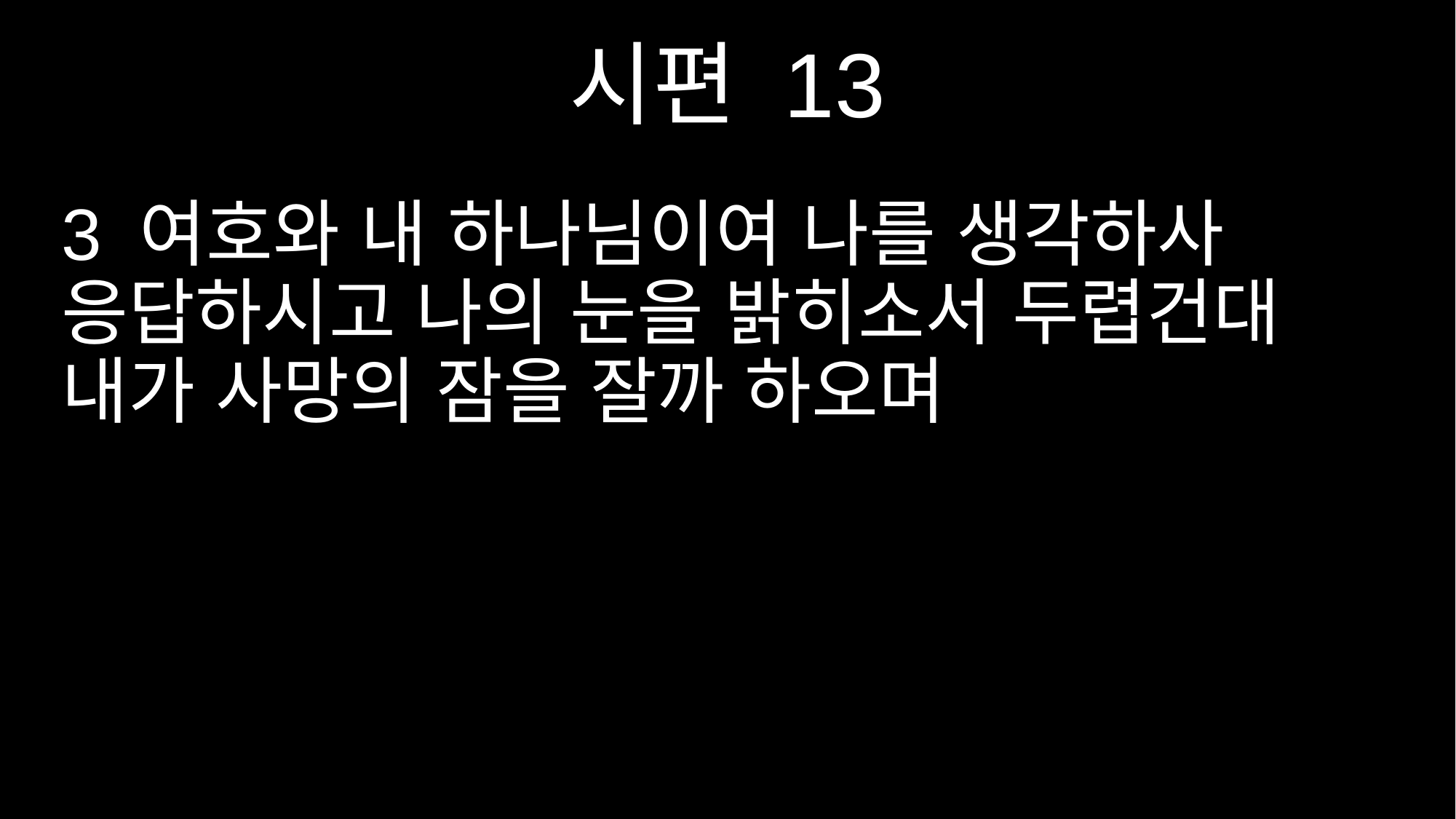

시편 13
3 여호와 내 하나님이여 나를 생각하사 응답하시고 나의 눈을 밝히소서 두렵건대 내가 사망의 잠을 잘까 하오며